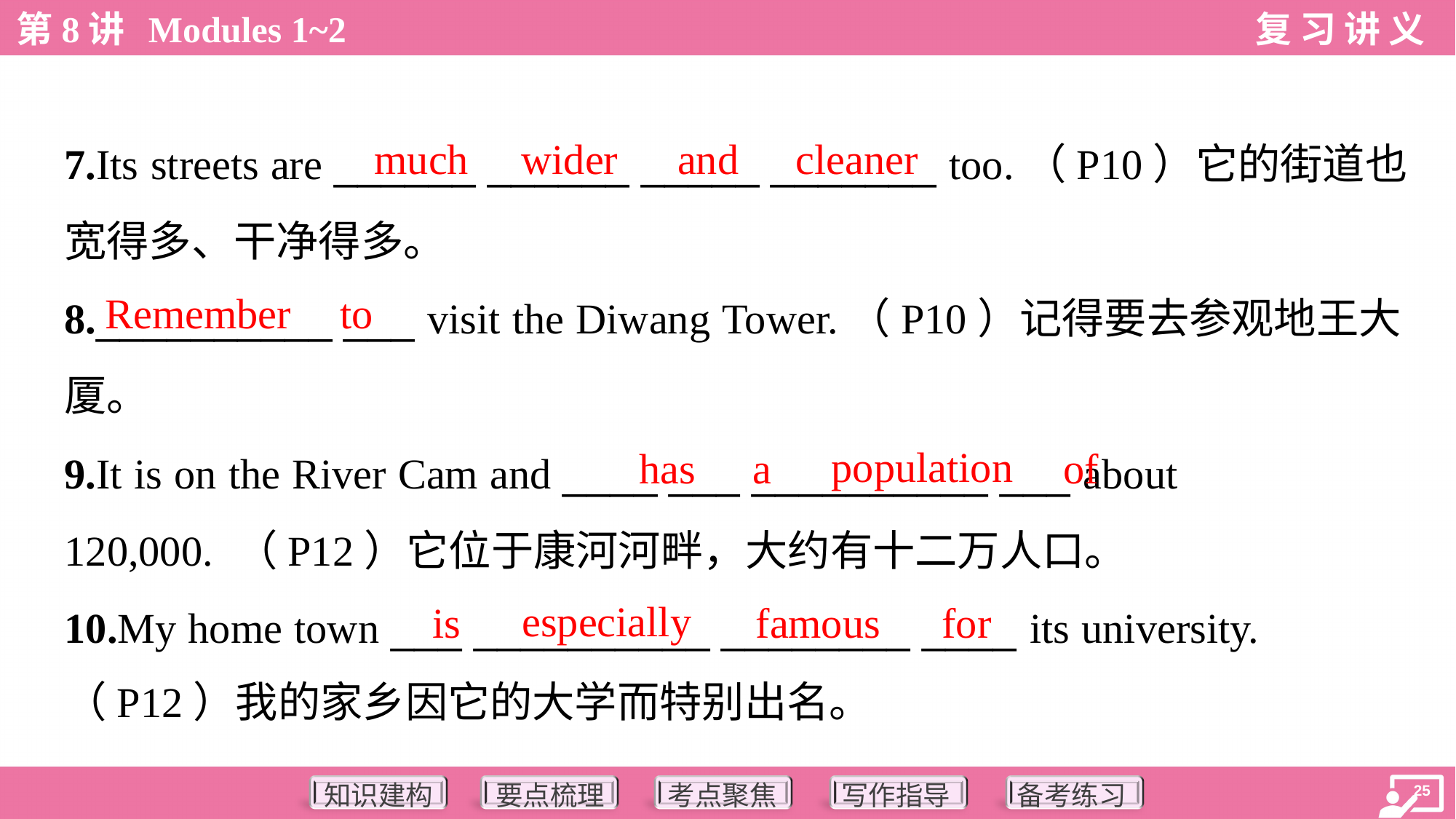

much
wider
and
cleaner
7.Its streets are ______ ______ _____ _______ too.（P10）它的街道也
宽得多、干净得多。
8.__________ ___ visit the Diwang Tower.（P10）记得要去参观地王大
厦。
9.It is on the River Cam and ____ ___ __________ ___ about
120,000. （P12）它位于康河河畔，大约有十二万人口。
10.My home town ___ __________ ________ ____ its university.
（P12）我的家乡因它的大学而特别出名。
Remember
to
population
has
a
of
especially
is
famous
for